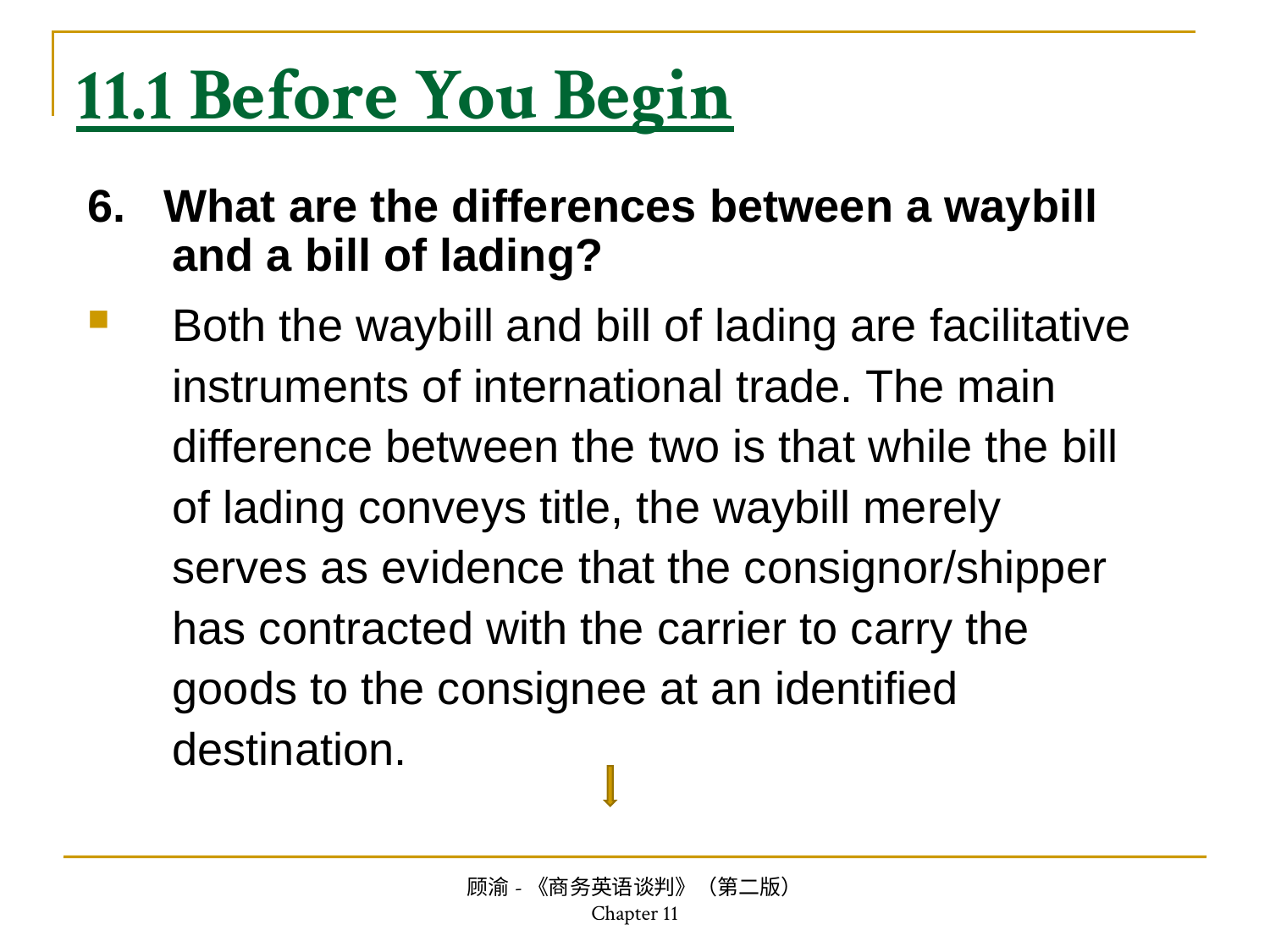

# 11.1 Before You Begin
6.   What are the differences between a waybill and a bill of lading?
Both the waybill and bill of lading are facilitative instruments of international trade. The main difference between the two is that while the bill of lading conveys title, the waybill merely serves as evidence that the consignor/shipper has contracted with the carrier to carry the goods to the consignee at an identified destination.

11
顾渝-《商务英语谈判》（第二版） Chapter 11